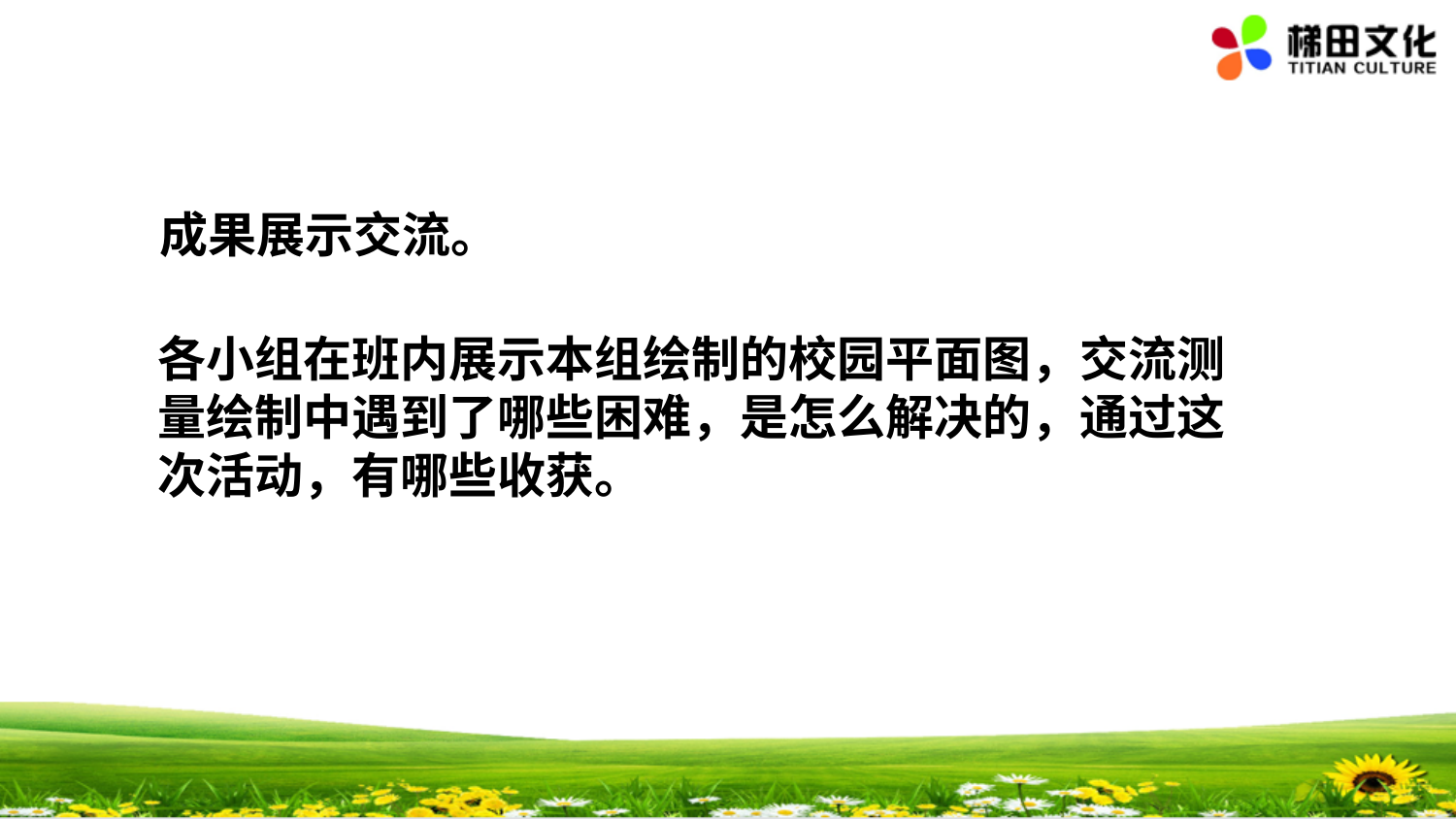

成果展示交流。
各小组在班内展示本组绘制的校园平面图，交流测量绘制中遇到了哪些困难，是怎么解决的，通过这次活动，有哪些收获。